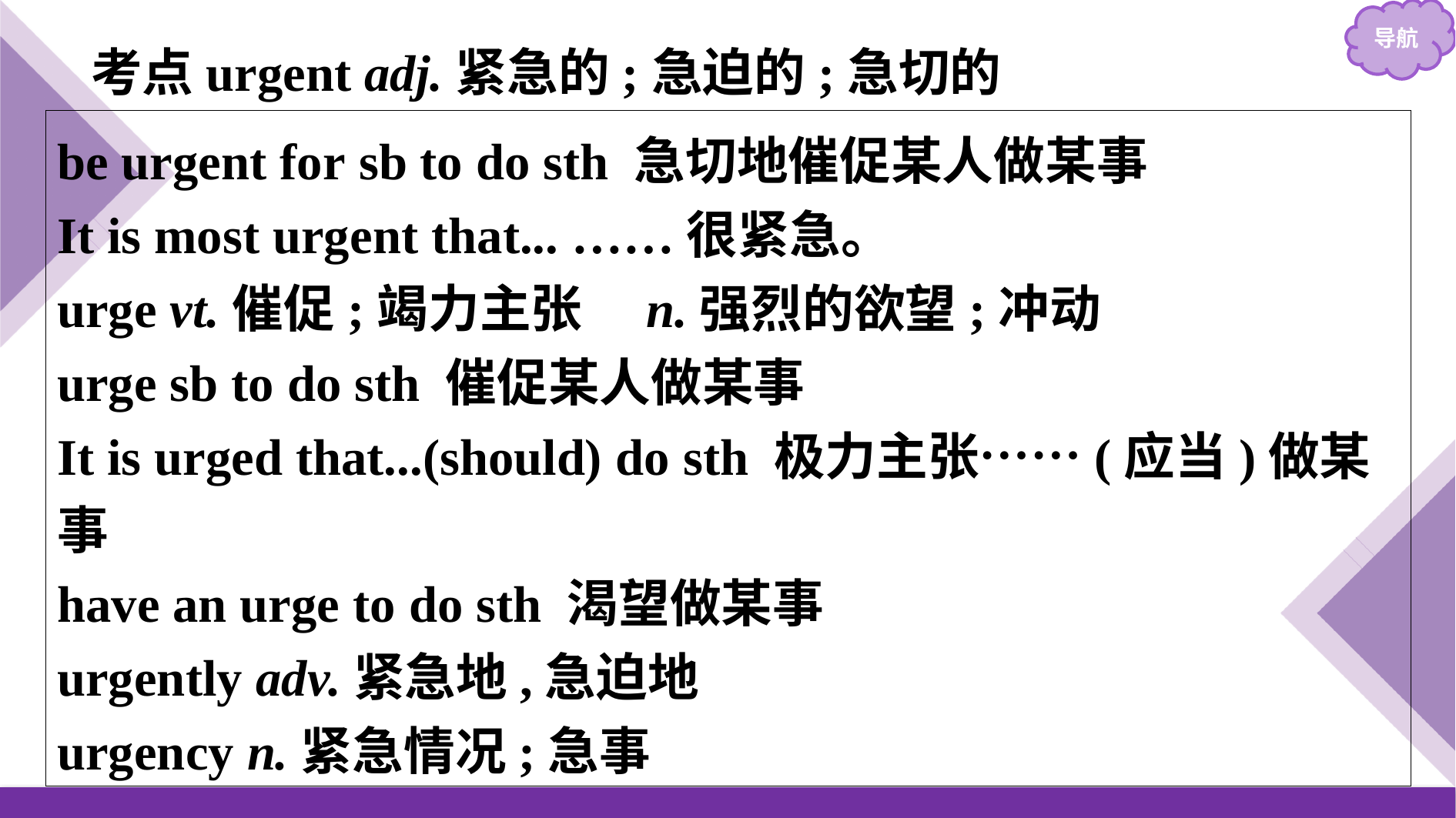

考点urgent adj.紧急的;急迫的;急切的
be urgent for sb to do sth 急切地催促某人做某事
It is most urgent that... ……很紧急。
urge vt.催促;竭力主张　n.强烈的欲望;冲动
urge sb to do sth 催促某人做某事
It is urged that...(should) do sth 极力主张……(应当)做某事
have an urge to do sth 渴望做某事
urgently adv.紧急地,急迫地
urgency n.紧急情况;急事